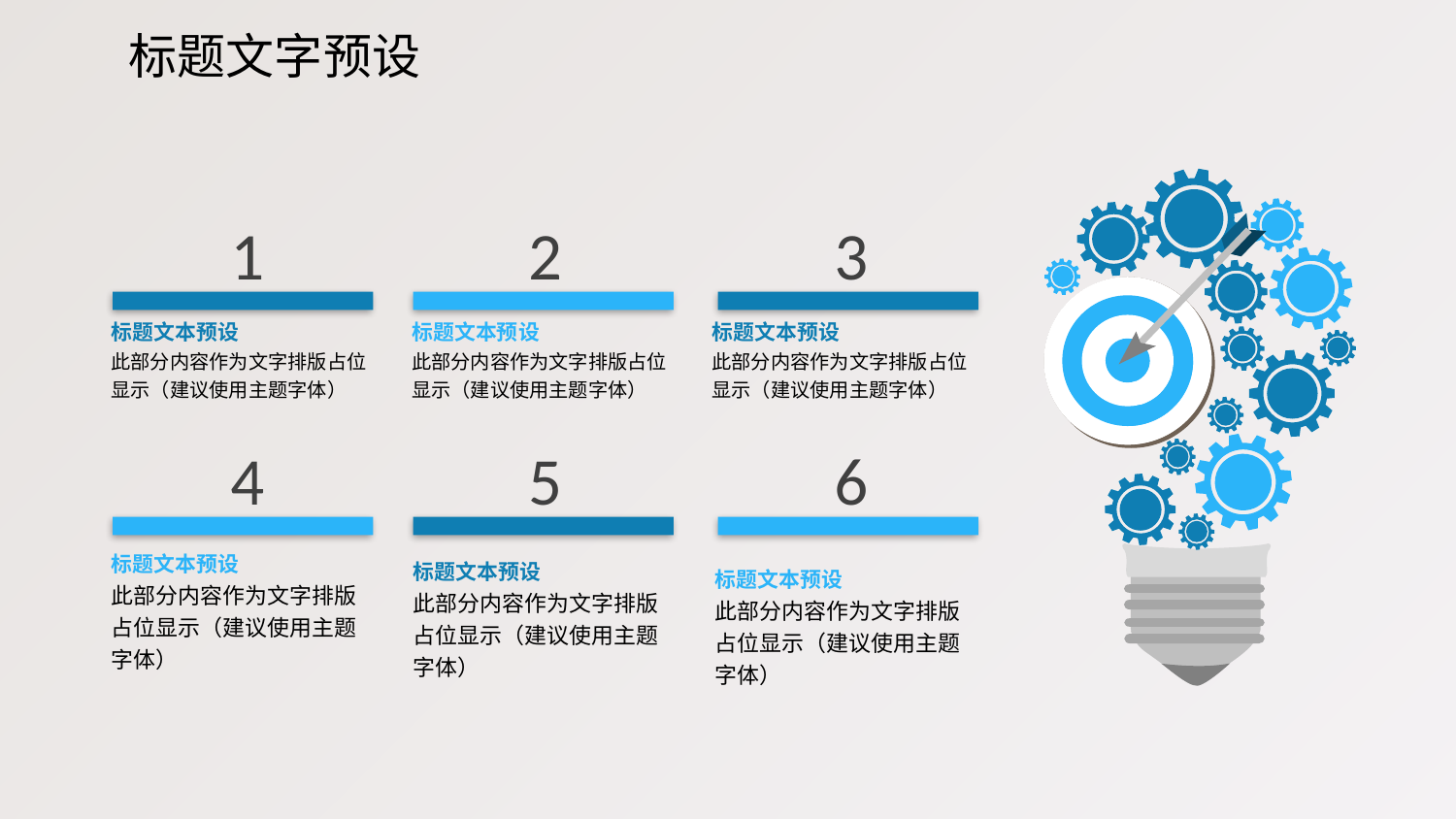

标题文字预设

1

标题文本预设
此部分内容作为文字排版占位显示（建议使用主题字体）
2

标题文本预设
此部分内容作为文字排版占位显示（建议使用主题字体）
3

标题文本预设
此部分内容作为文字排版占位显示（建议使用主题字体）
4

标题文本预设
此部分内容作为文字排版占位显示（建议使用主题字体）
5

标题文本预设
此部分内容作为文字排版占位显示（建议使用主题字体）
6

标题文本预设
此部分内容作为文字排版占位显示（建议使用主题字体）